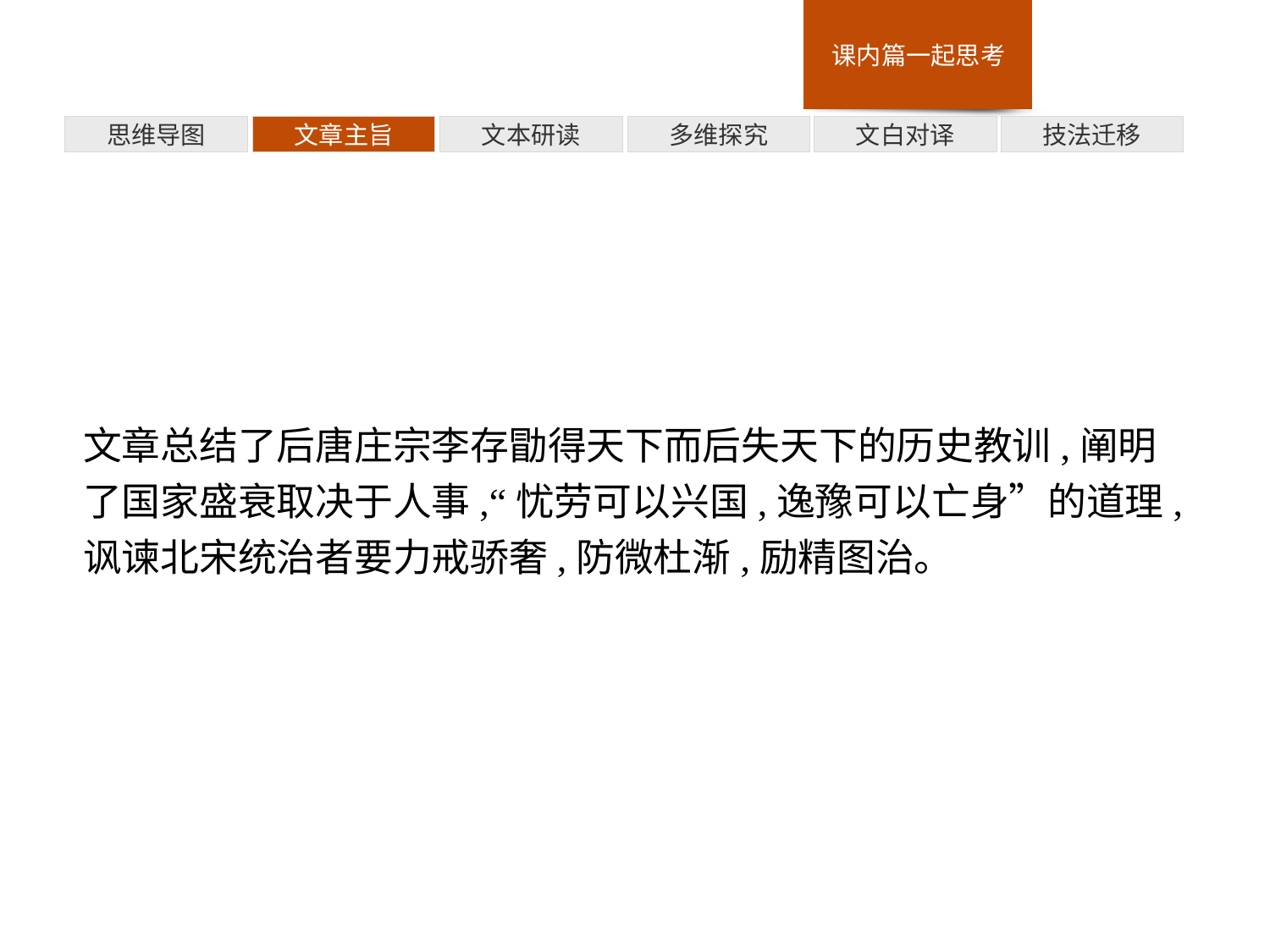

多维探究
思维导图
文章主旨
文本研读
文白对译
技法迁移
文章总结了后唐庄宗李存勖得天下而后失天下的历史教训,阐明了国家盛衰取决于人事,“忧劳可以兴国,逸豫可以亡身”的道理,讽谏北宋统治者要力戒骄奢,防微杜渐,励精图治。